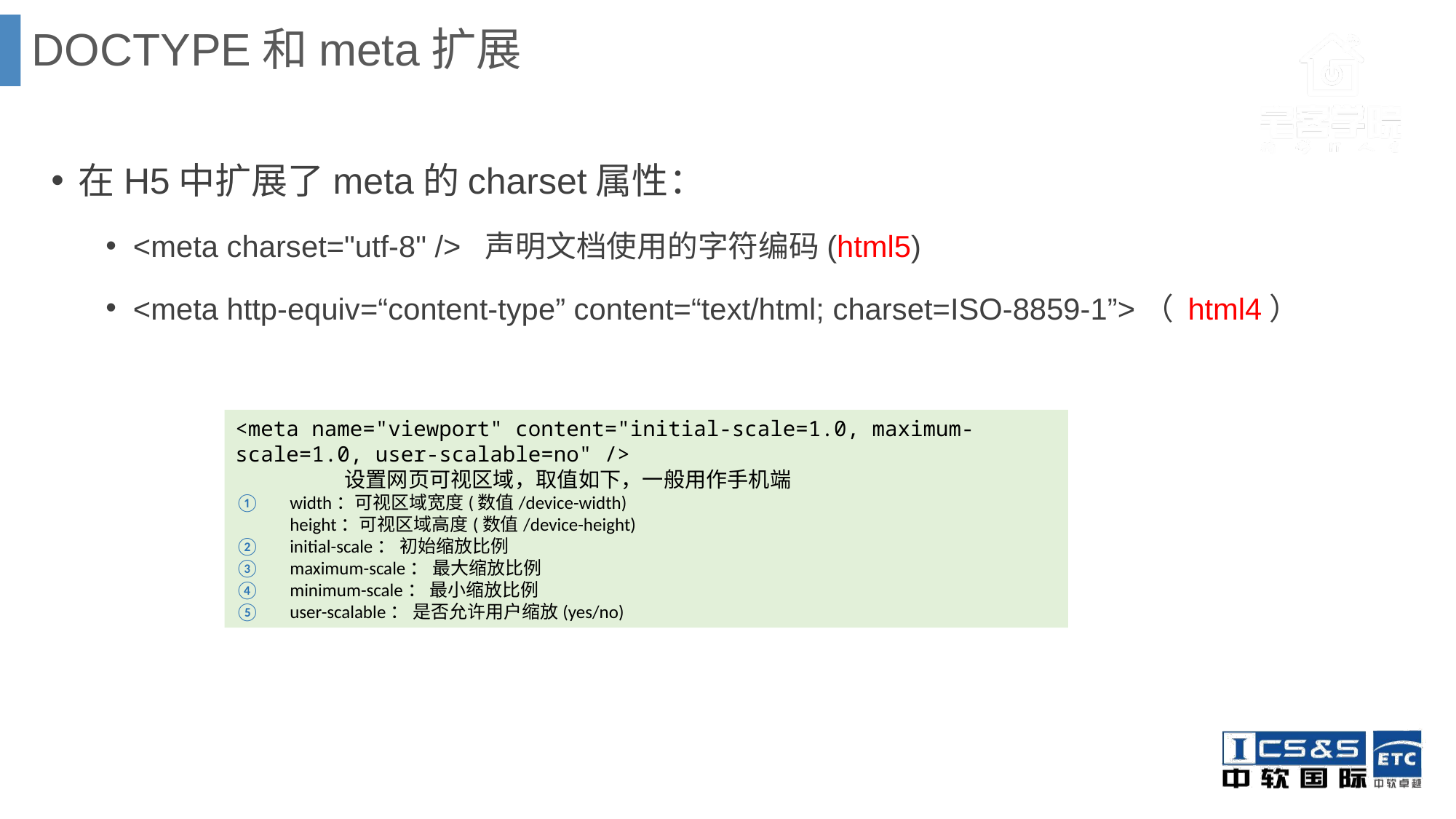

DOCTYPE和meta扩展
在H5中扩展了meta的charset属性：
<meta charset="utf-8" />  声明文档使用的字符编码(html5)
<meta http-equiv=“content-type” content=“text/html; charset=ISO-8859-1”>（ html4）
<meta name="viewport" content="initial-scale=1.0, maximum-scale=1.0, user-scalable=no" />
	设置网页可视区域，取值如下，一般用作手机端
width：可视区域宽度(数值/device-width) 
height：可视区域高度(数值/device-height)
initial-scale： 初始缩放比例
maximum-scale： 最大缩放比例
minimum-scale： 最小缩放比例
user-scalable： 是否允许用户缩放(yes/no)